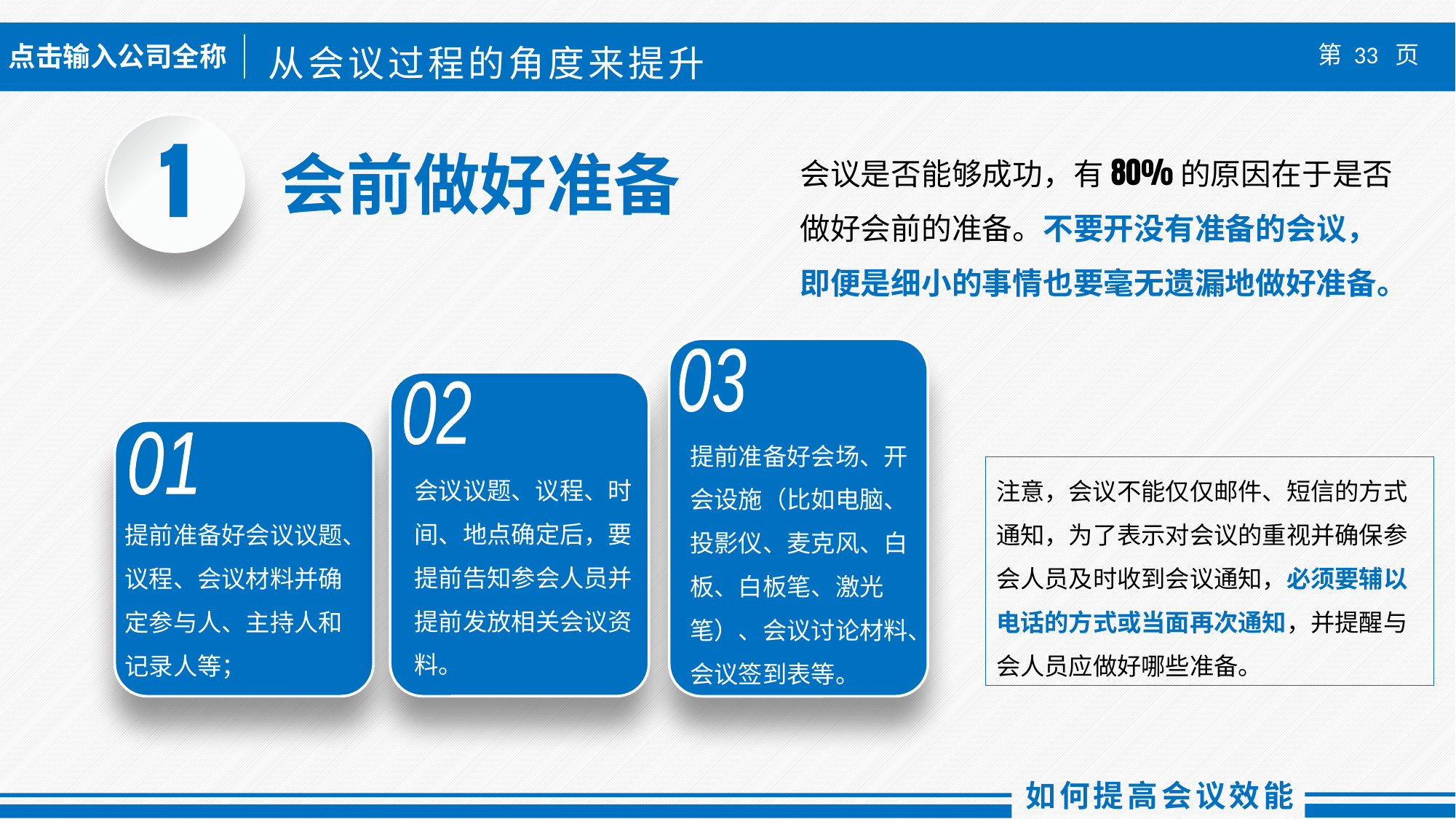

1
会议是否能够成功，有80%的原因在于是否做好会前的准备。不要开没有准备的会议，即便是细小的事情也要毫无遗漏地做好准备。
会前做好准备

03

提前准备好会场、开会设施（比如电脑、投影仪、麦克风、白板、白板笔、激光笔）、会议讨论材料、会议签到表等。

02

会议议题、议程、时间、地点确定后，要提前告知参会人员并提前发放相关会议资料。

01

提前准备好会议议题、议程、会议材料并确定参与人、主持人和记录人等；
注意，会议不能仅仅邮件、短信的方式通知，为了表示对会议的重视并确保参会人员及时收到会议通知，必须要辅以电话的方式或当面再次通知，并提醒与会人员应做好哪些准备。